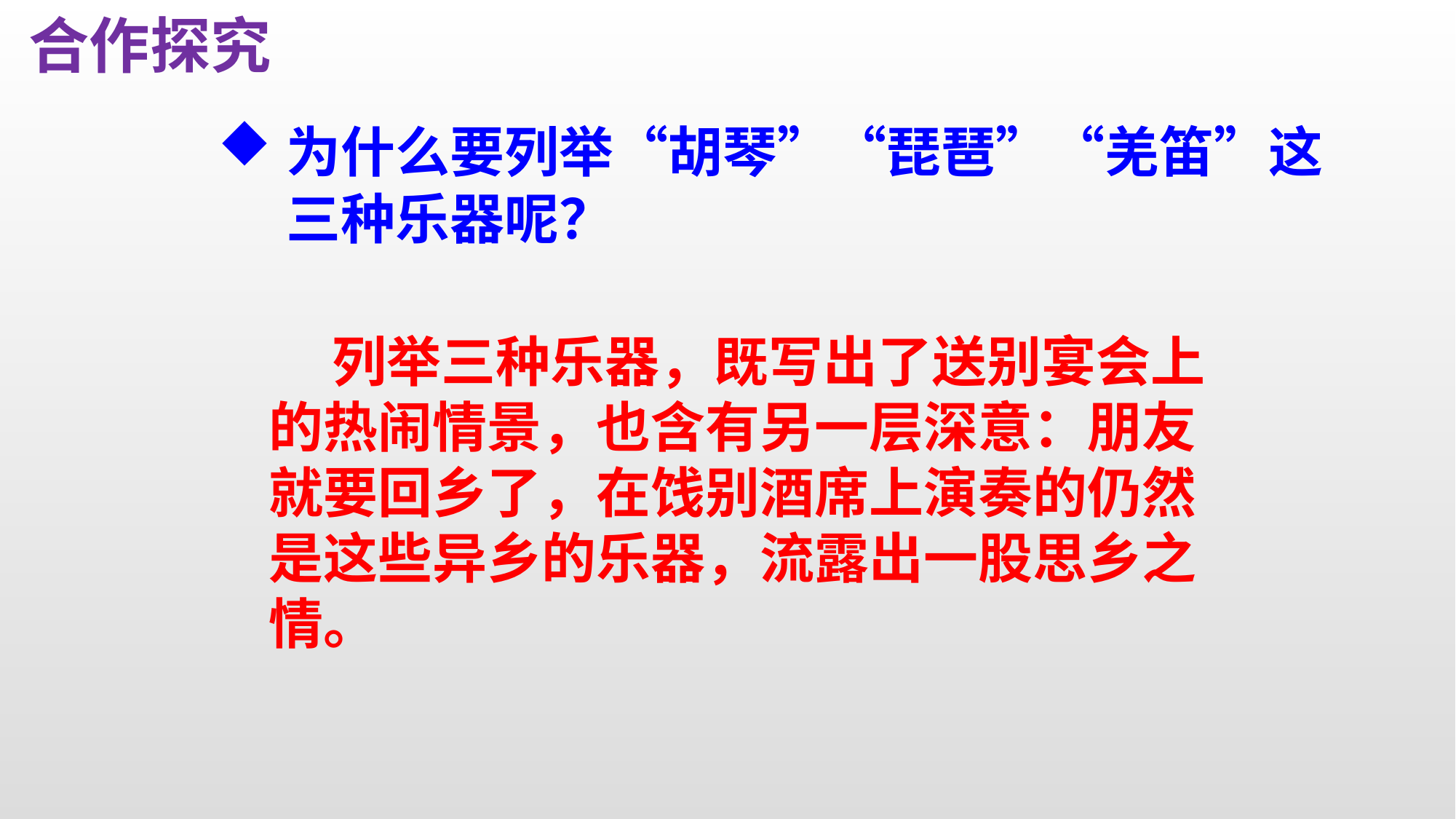

合作探究
为什么要列举“胡琴”“琵琶”“羌笛”这三种乐器呢？
    列举三种乐器，既写出了送别宴会上的热闹情景，也含有另一层深意：朋友就要回乡了，在饯别酒席上演奏的仍然是这些异乡的乐器，流露出一股思乡之情。